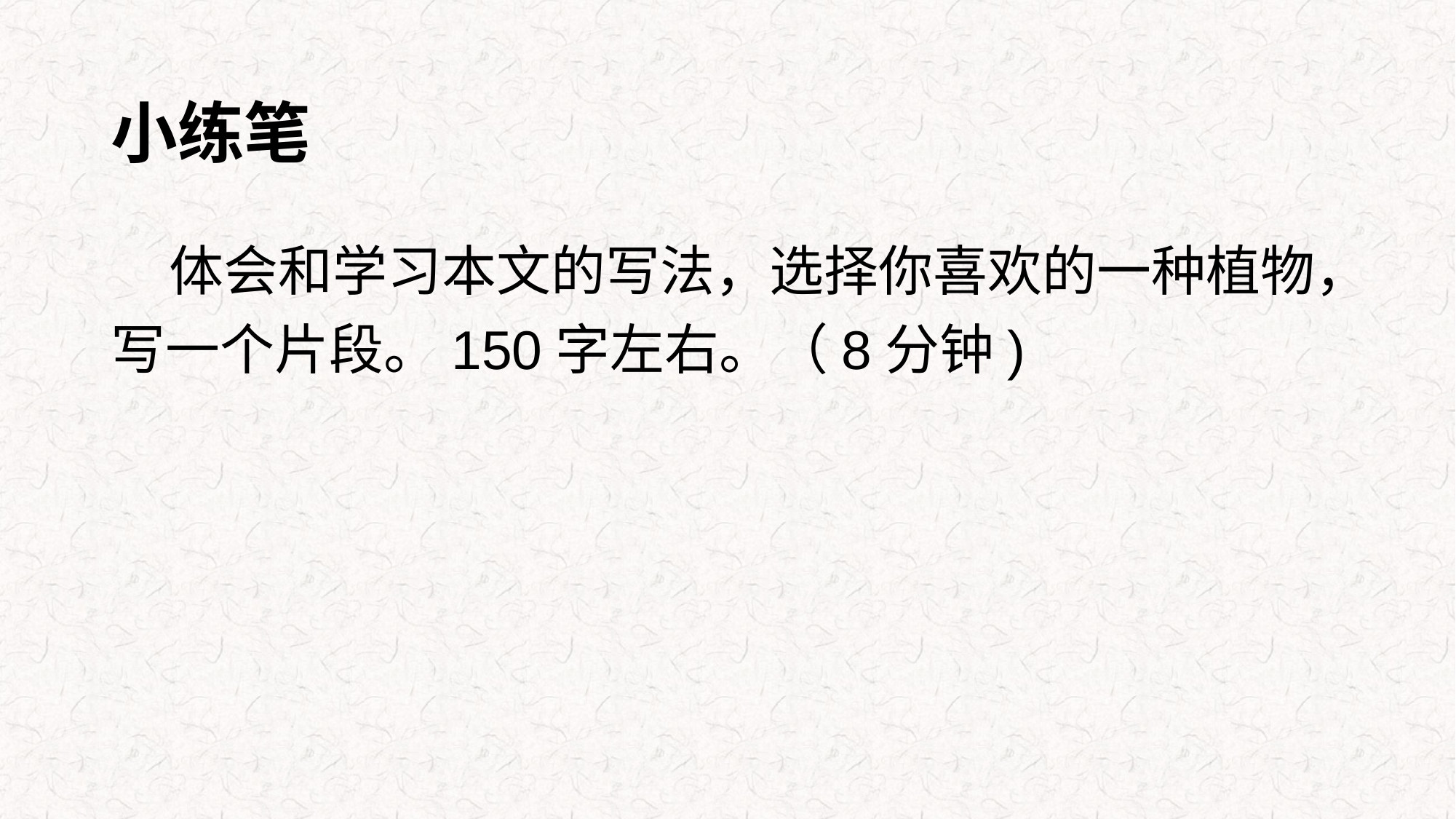

# 小练笔
     体会和学习本文的写法，选择你喜欢的一种植物，写一个片段。150字左右。（8分钟)